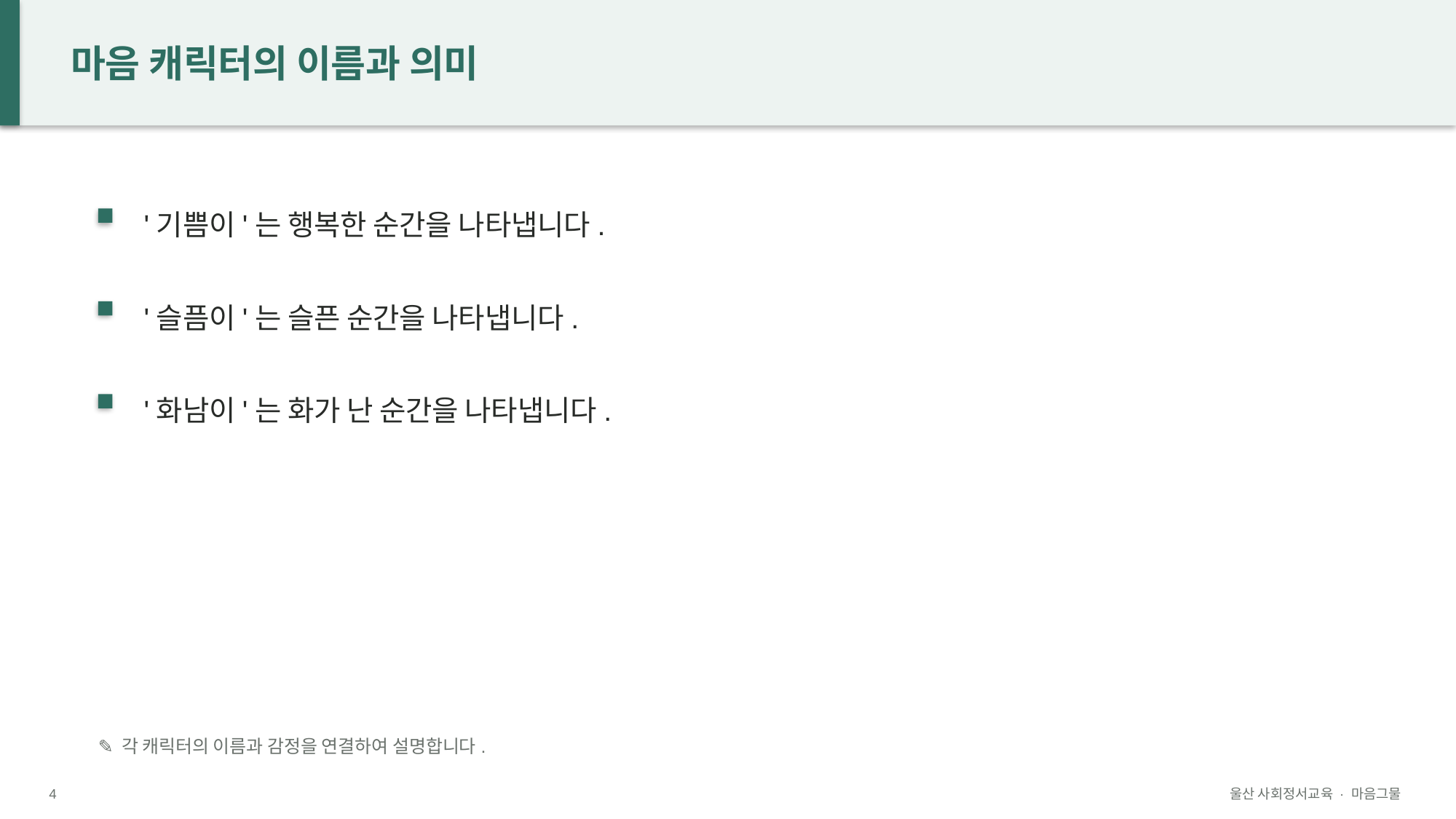

마음 캐릭터의 이름과 의미
'기쁨이'는 행복한 순간을 나타냅니다.

'슬픔이'는 슬픈 순간을 나타냅니다.

'화남이'는 화가 난 순간을 나타냅니다.

✎ 각 캐릭터의 이름과 감정을 연결하여 설명합니다.
4
울산 사회정서교육 · 마음그물